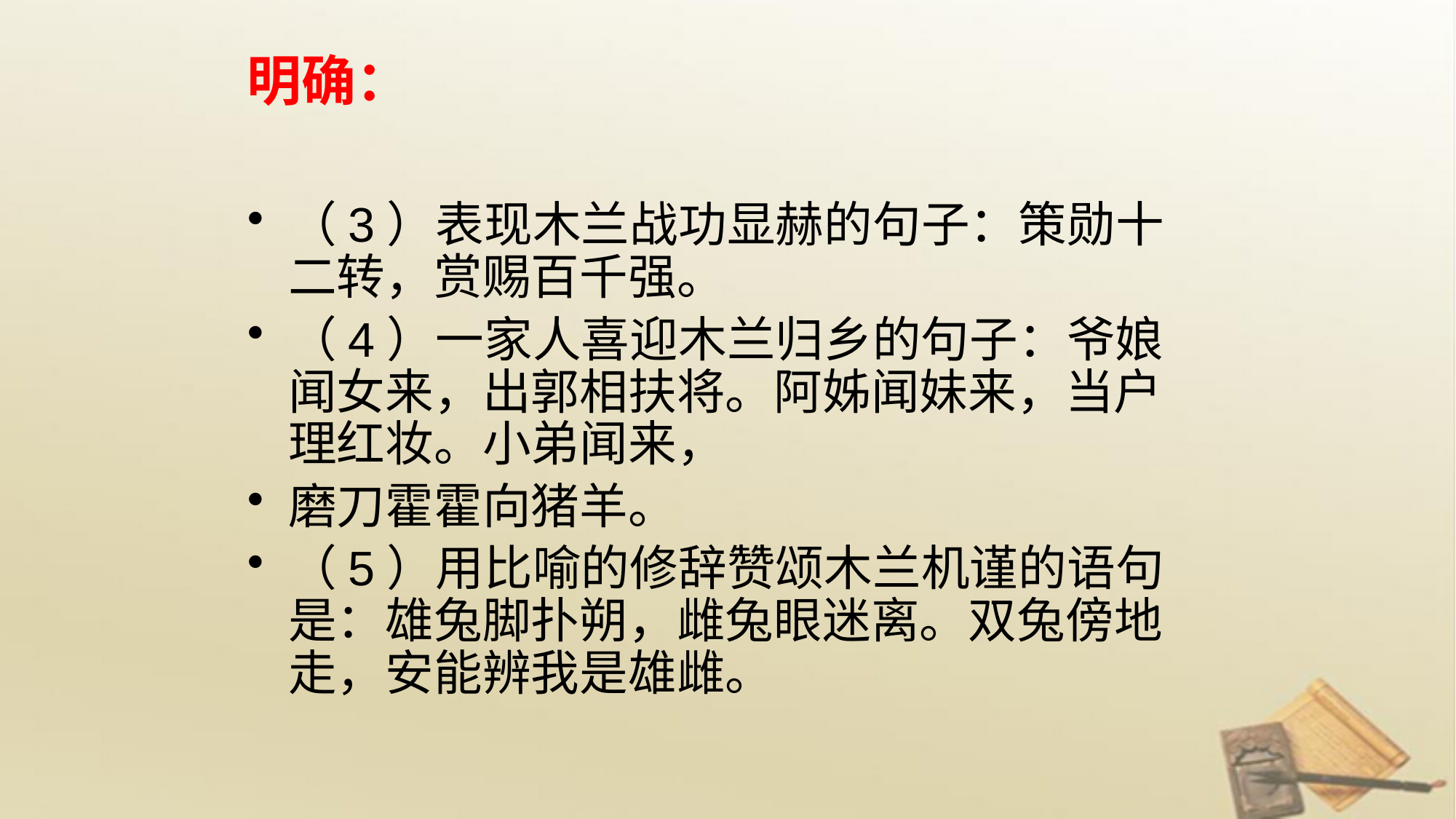

# 明确：

（3）表现木兰战功显赫的句子：策勋十二转，赏赐百千强。
（4）一家人喜迎木兰归乡的句子：爷娘闻女来，出郭相扶将。阿姊闻妹来，当户理红妆。小弟闻来，
磨刀霍霍向猪羊。
（5）用比喻的修辞赞颂木兰机谨的语句是：雄兔脚扑朔，雌兔眼迷离。双兔傍地走，安能辨我是雄雌。